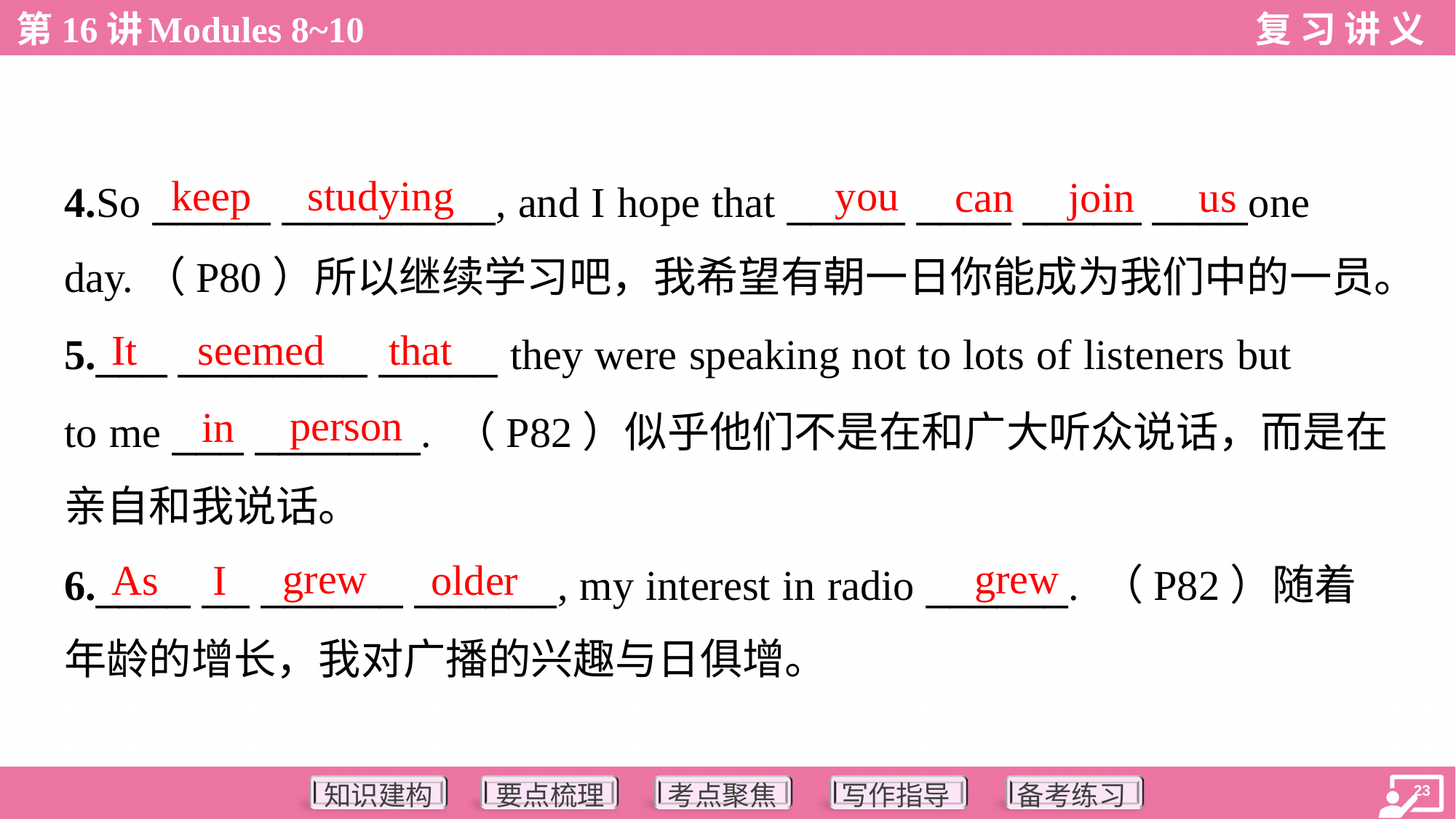

keep
studying
you
can
join
us
4.So _____ _________, and I hope that _____ ____ _____ ____one
day.（P80）所以继续学习吧，我希望有朝一日你能成为我们中的一员。
It
seemed
that
5.___ ________ _____ they were speaking not to lots of listeners but
to me ___ _______. （P82）似乎他们不是在和广大听众说话，而是在
亲自和我说话。
person
in
grew
grew
As
I
older
6.____ __ ______ ______, my interest in radio ______. （P82）随着
年龄的增长，我对广播的兴趣与日俱增。